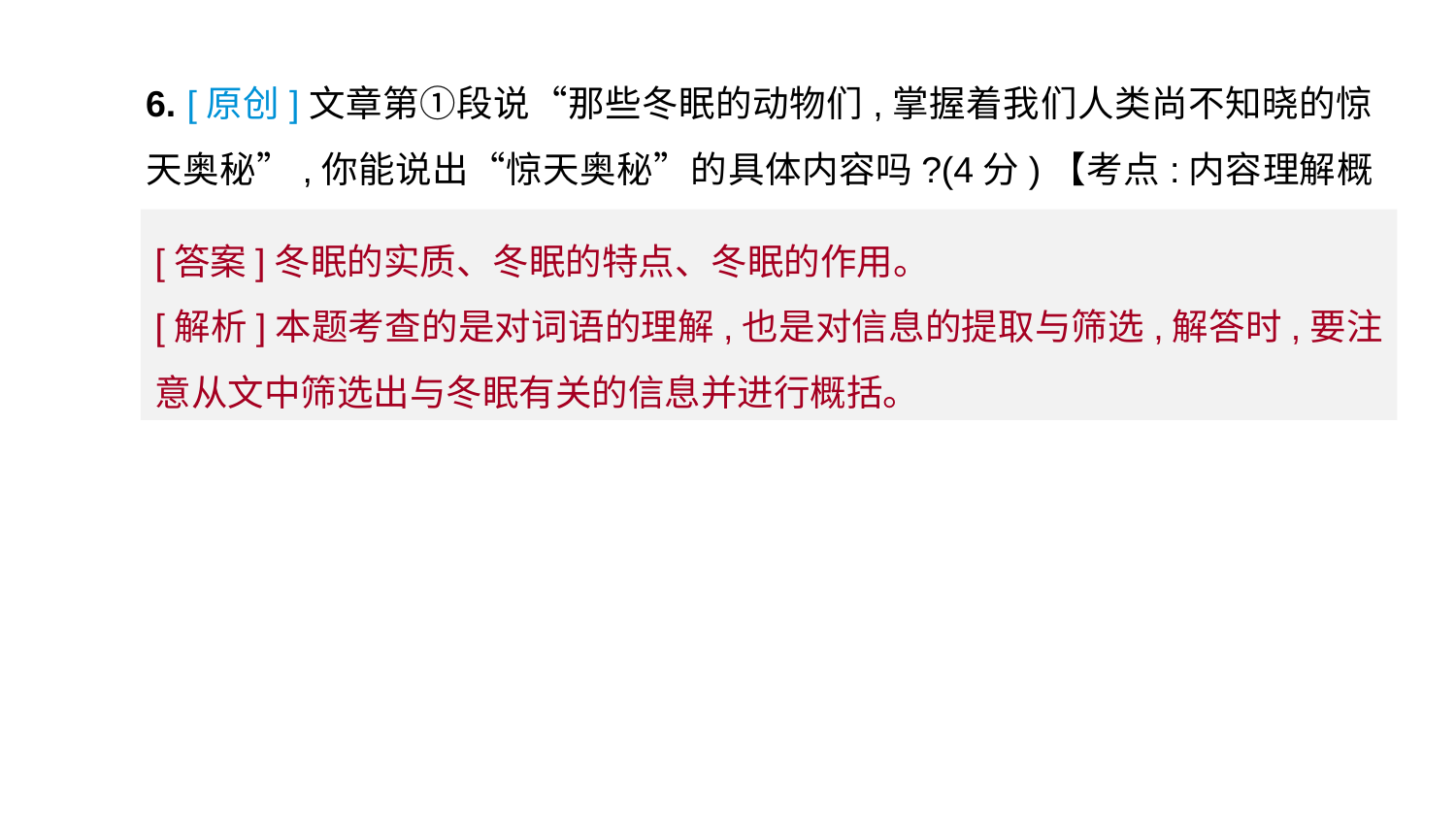

6. [原创]文章第①段说“那些冬眠的动物们,掌握着我们人类尚不知晓的惊天奥秘”,你能说出“惊天奥秘”的具体内容吗?(4分)【考点:内容理解概括】

[答案]冬眠的实质、冬眠的特点、冬眠的作用。
[解析]本题考查的是对词语的理解,也是对信息的提取与筛选,解答时,要注意从文中筛选出与冬眠有关的信息并进行概括。